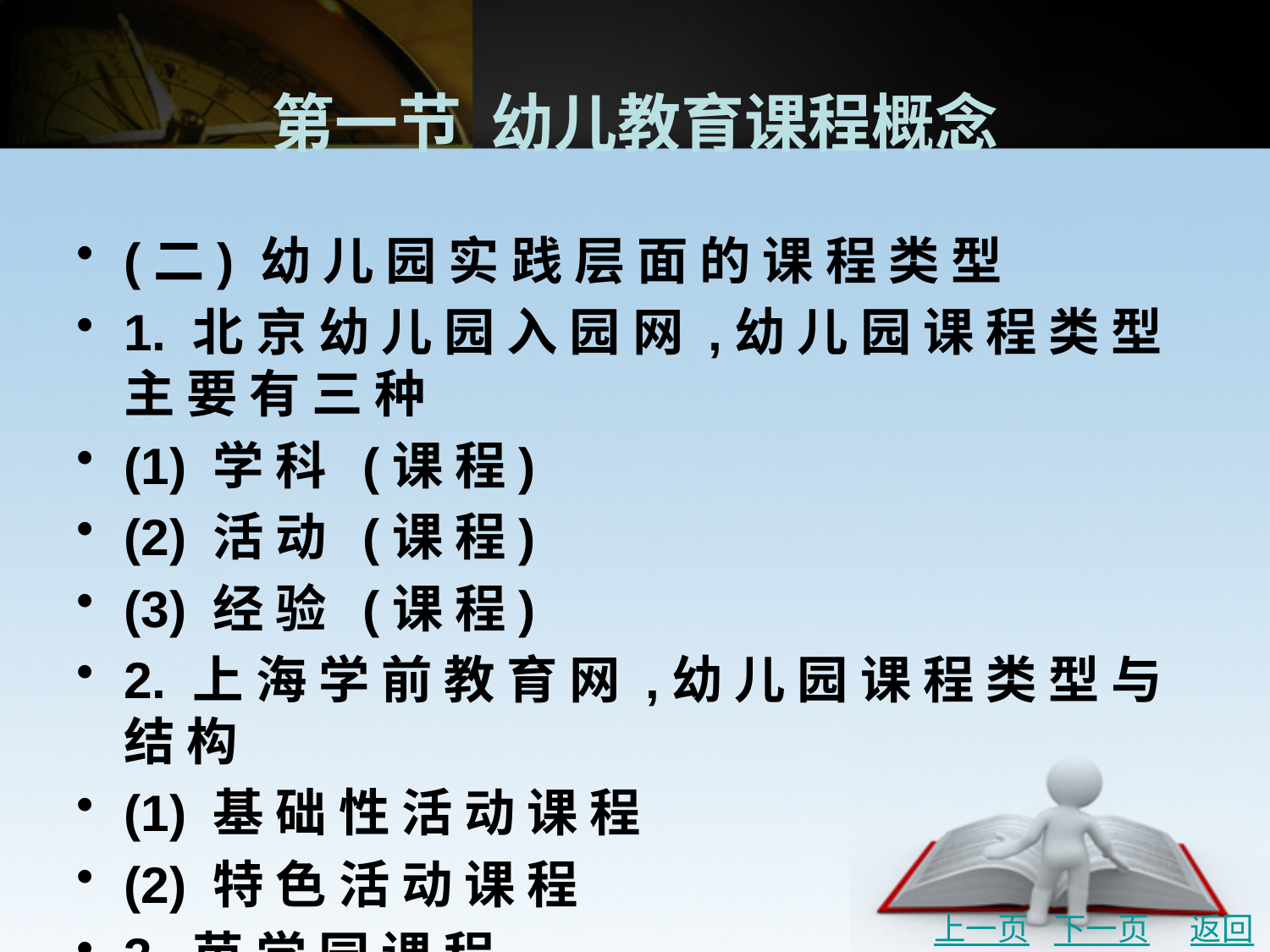

# 第一节  幼儿教育课程概念
(二) 幼 儿 园 实 践 层 面 的 课 程 类 型
1. 北 京 幼 儿 园 入 园 网 ,幼 儿 园 课 程 类 型 主 要 有 三 种
(1) 学 科  (课 程)
(2) 活 动  (课 程)
(3) 经 验  (课 程)
2. 上 海 学 前 教 育 网 ,幼 儿 园 课 程 类 型 与 结 构
(1) 基 础 性 活 动 课 程
(2) 特 色 活 动 课 程
3. 芭 学 园 课 程
 (1) 常 规 课 程
 (2) 特 别 课 程
上一页
下一页
返回